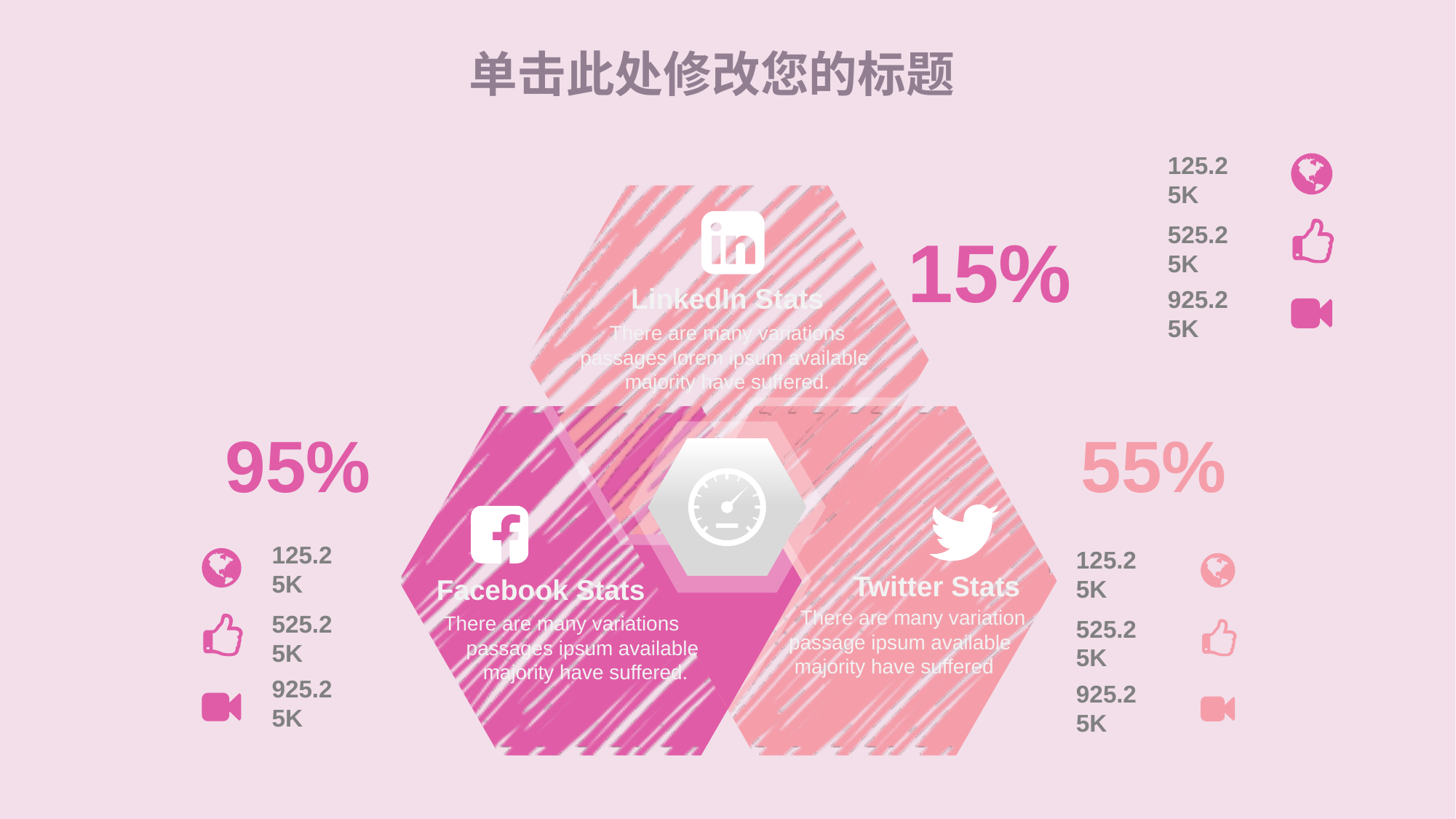

单击此处修改您的标题
125.25K

525.25K
15%
LinkedIn Stats
925.25K

There are many variations passages lorem ipsum available  majority have suffered.

95%
55%

125.25K
125.25K

Twitter Stats
Facebook Stats
        There are many variation
      passage ipsum available
       majority have suffered
525.25K
There are many variations
    passages ipsum available
       majority have suffered.
525.25K

925.25K
925.25K